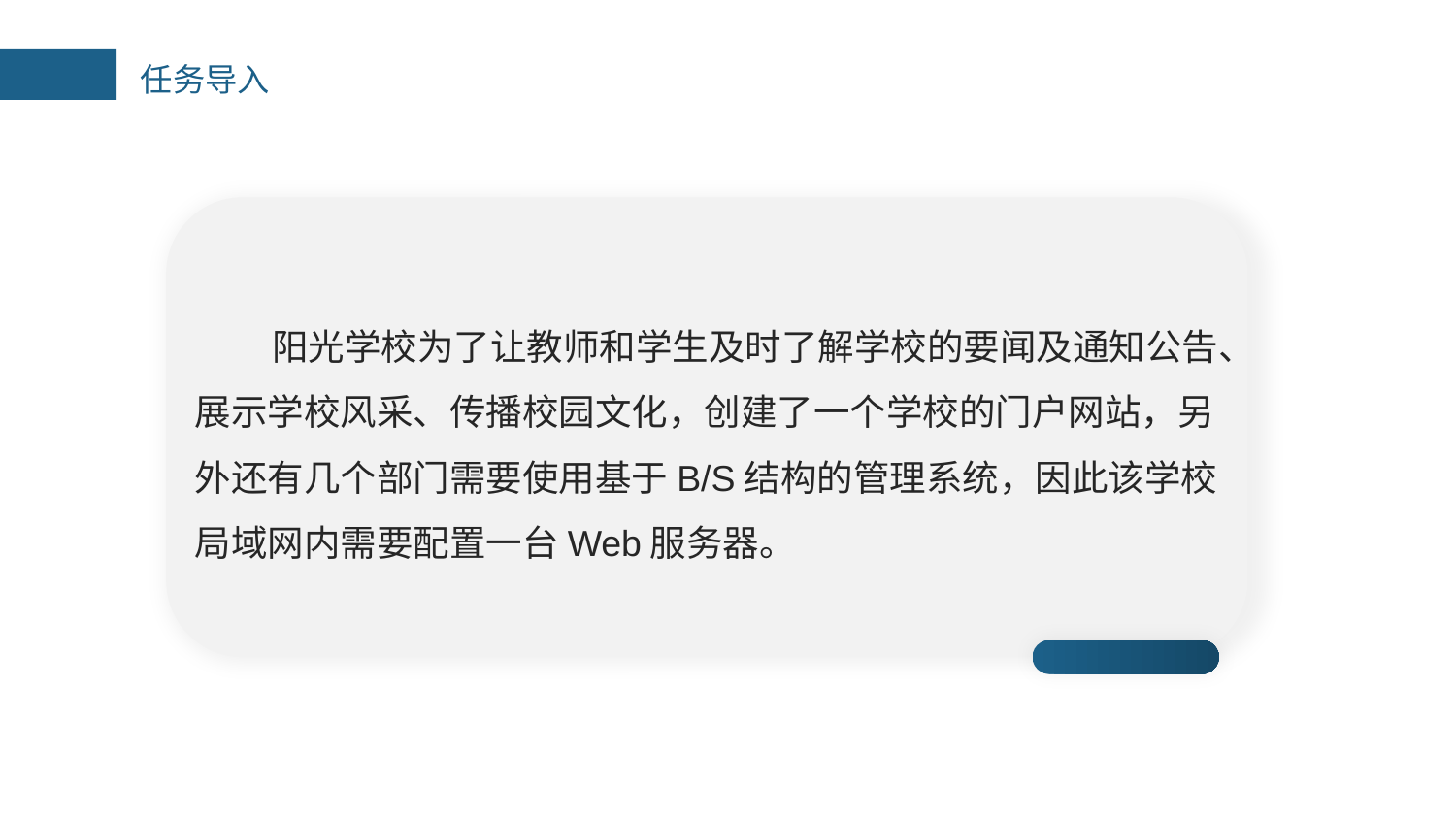

阳光学校为了让教师和学生及时了解学校的要闻及通知公告、展示学校风采、传播校园文化，创建了一个学校的门户网站，另外还有几个部门需要使用基于B/S结构的管理系统，因此该学校局域网内需要配置一台Web服务器。